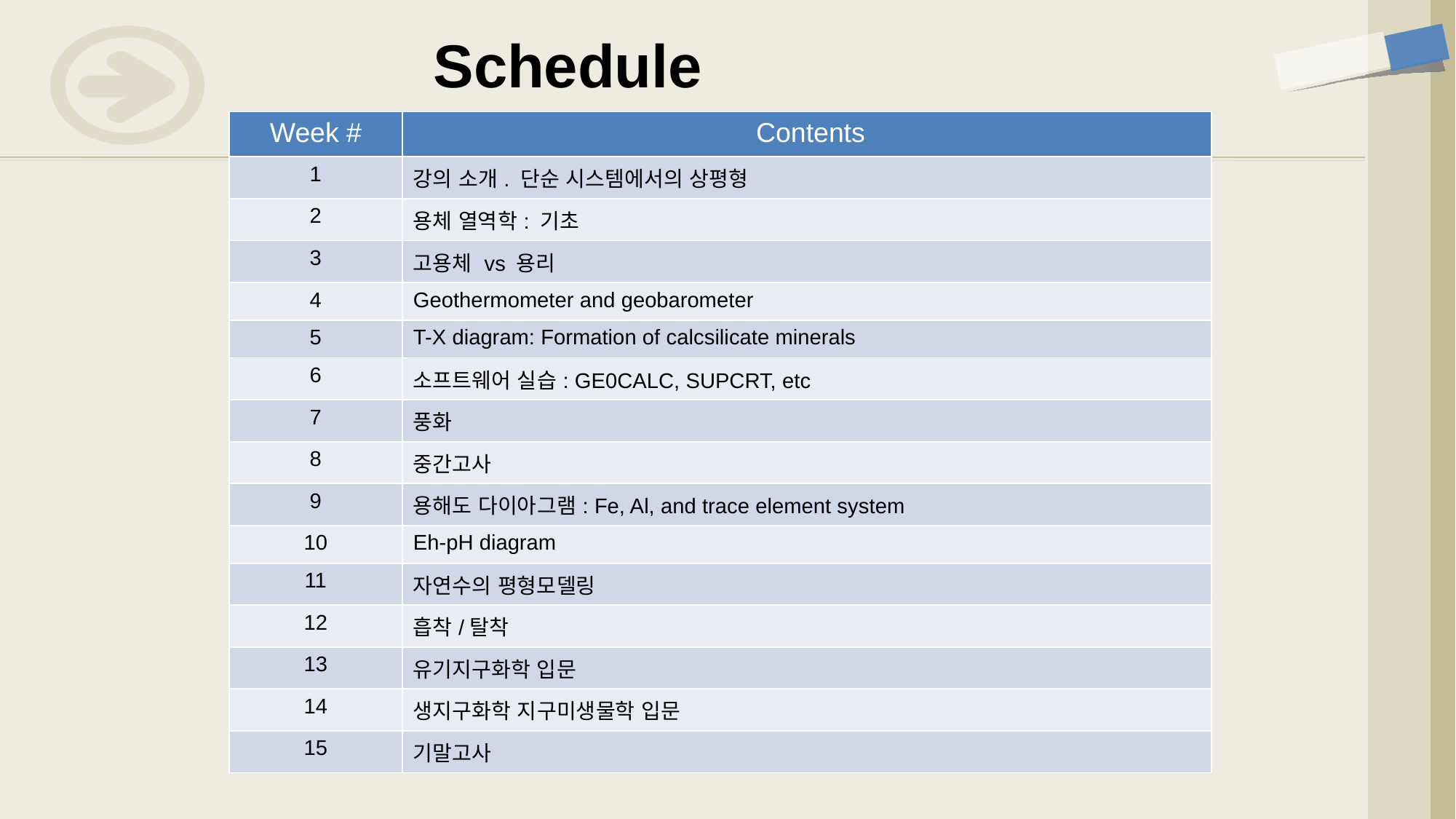

# Schedule
| Week # | Contents |
| --- | --- |
| 1 | 강의 소개. 단순 시스템에서의 상평형 |
| 2 | 용체 열역학: 기초 |
| 3 | 고용체 vs 용리 |
| 4 | Geothermometer and geobarometer |
| 5 | T-X diagram: Formation of calcsilicate minerals |
| 6 | 소프트웨어 실습: GE0CALC, SUPCRT, etc |
| 7 | 풍화 |
| 8 | 중간고사 |
| 9 | 용해도 다이아그램: Fe, Al, and trace element system |
| 10 | Eh-pH diagram |
| 11 | 자연수의 평형모델링 |
| 12 | 흡착/탈착 |
| 13 | 유기지구화학 입문 |
| 14 | 생지구화학 지구미생물학 입문 |
| 15 | 기말고사 |